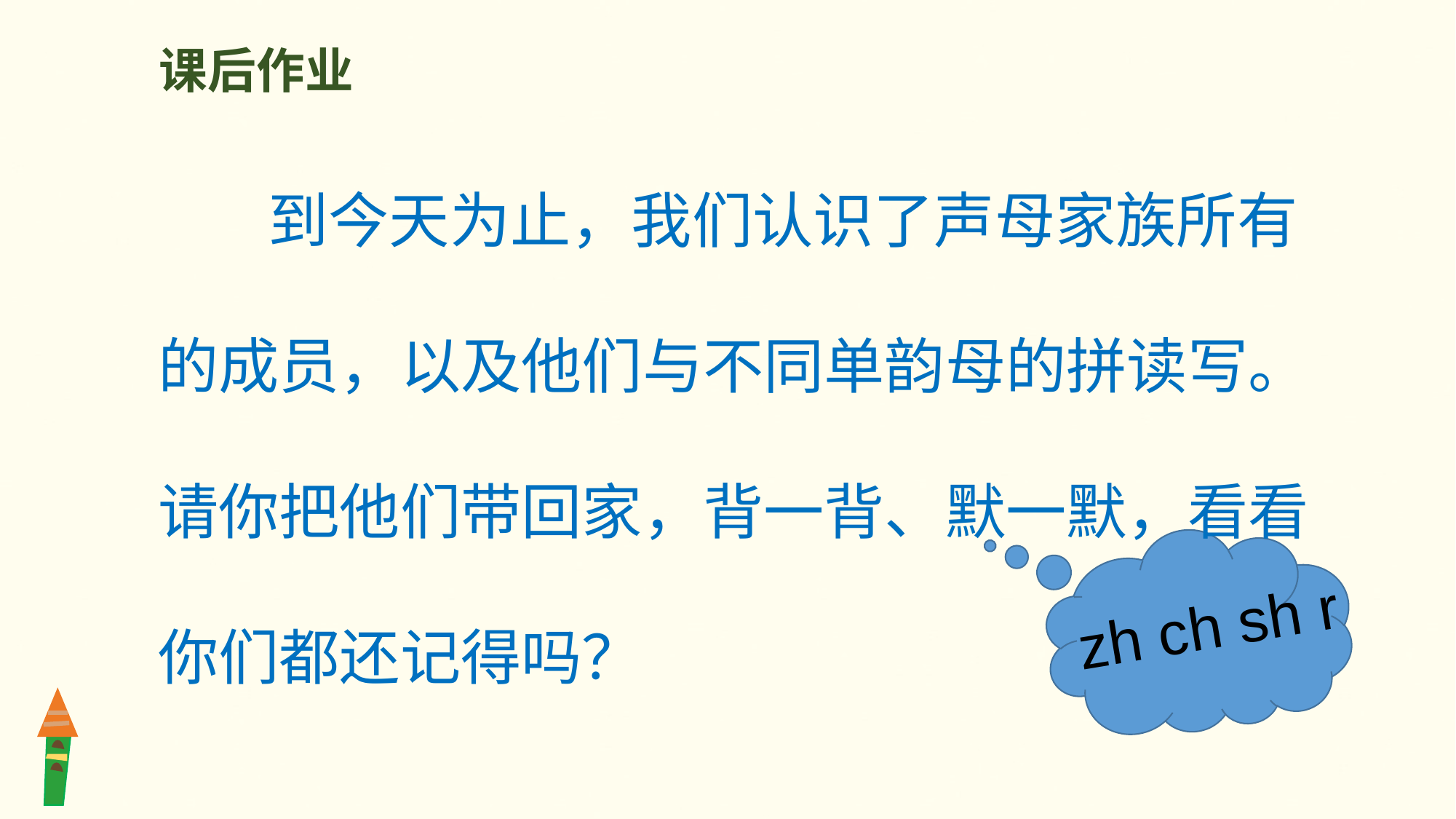

课后作业
       到今天为止，我们认识了声母家族所有的成员，以及他们与不同单韵母的拼读写。请你把他们带回家，背一背、默一默，看看你们都还记得吗？

zh ch sh r